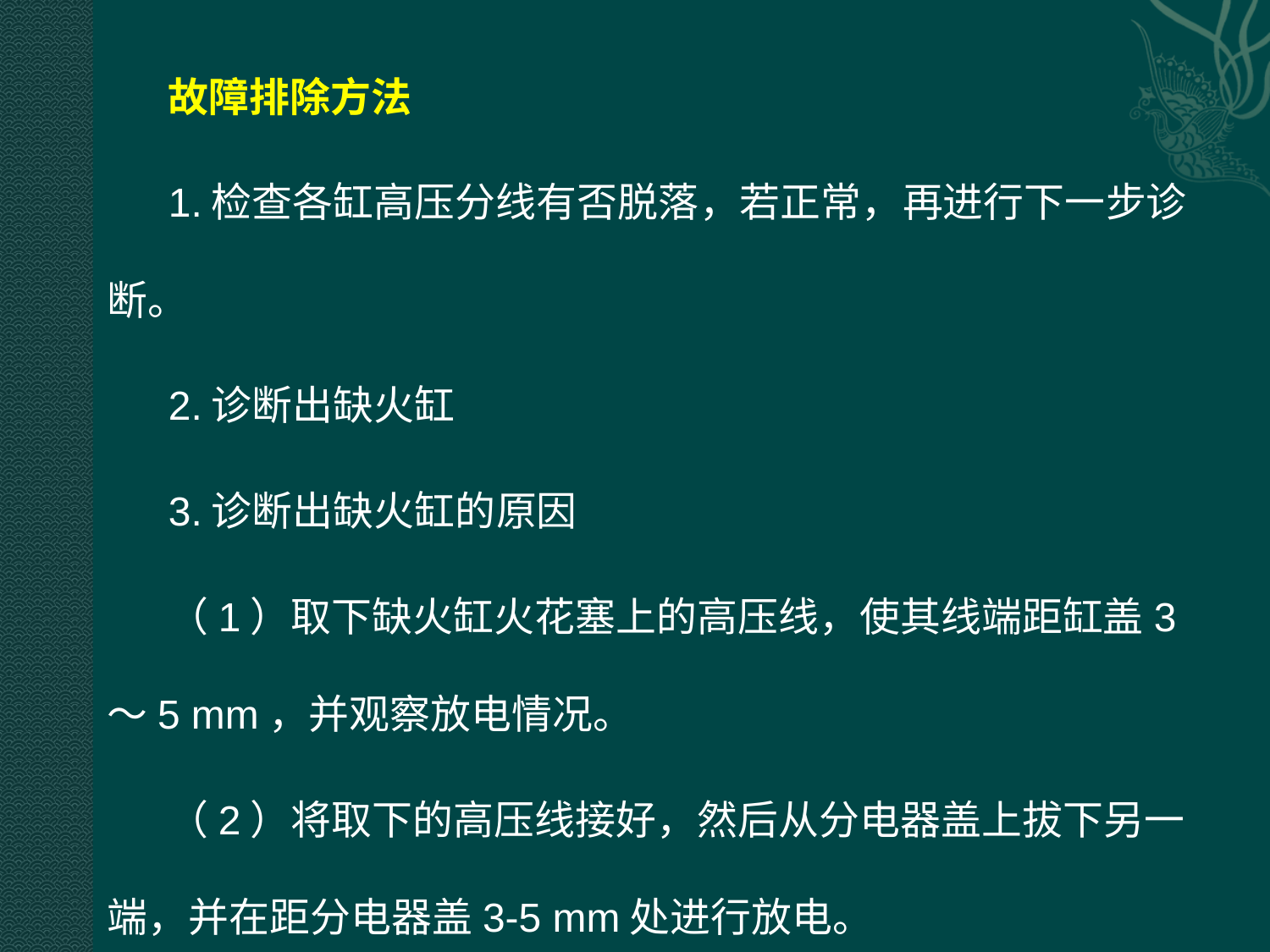

故障排除方法
1.检查各缸高压分线有否脱落，若正常，再进行下一步诊断。
2.诊断出缺火缸
3.诊断出缺火缸的原因
（1）取下缺火缸火花塞上的高压线，使其线端距缸盖3～5 mm，并观察放电情况。
（2）将取下的高压线接好，然后从分电器盖上拔下另一端，并在距分电器盖3-5 mm处进行放电。